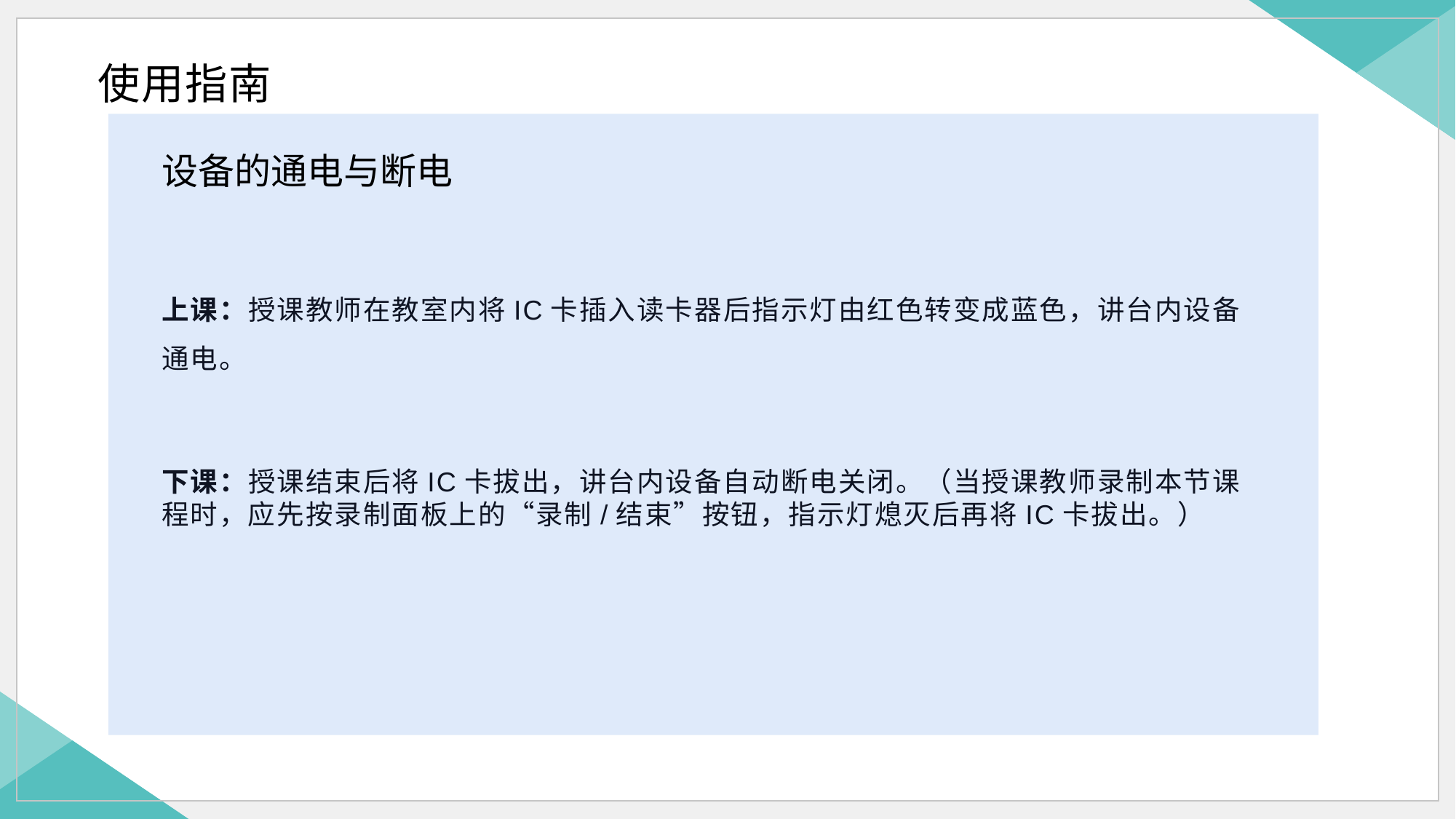

使用指南

设备的通电与断电

上课：授课教师在教室内将IC卡插入读卡器后指示灯由红色转变成蓝色，讲台内设备通电。

下课：授课结束后将IC卡拔出，讲台内设备自动断电关闭。（当授课教师录制本节课程时，应先按录制面板上的“录制/结束”按钮，指示灯熄灭后再将IC卡拔出。）